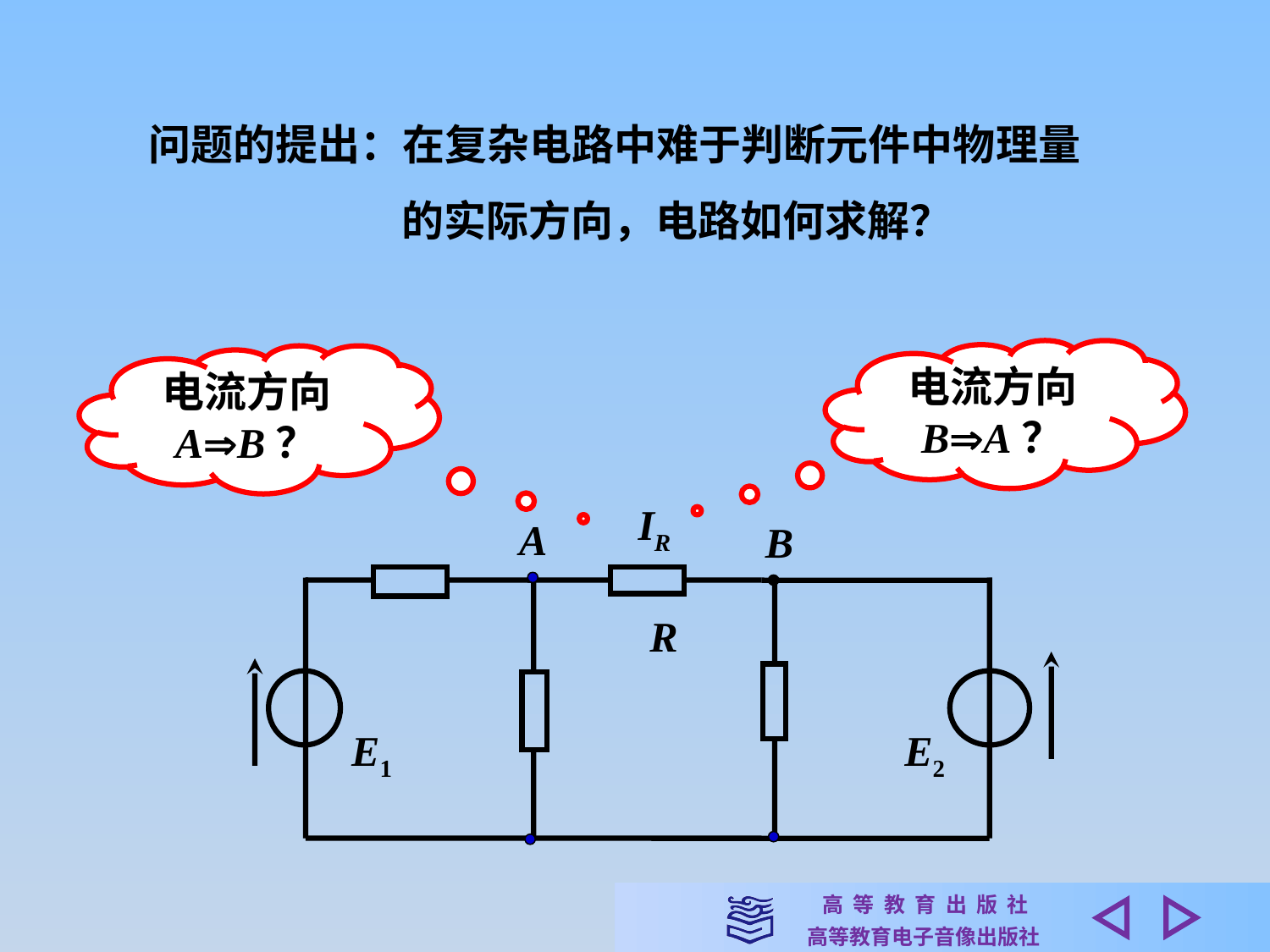

问题的提出：在复杂电路中难于判断元件中物理量
            的实际方向，电路如何求解？
电流方向
B⇒A？
电流方向
A⇒B？
IR
A
B

R

E1
E2